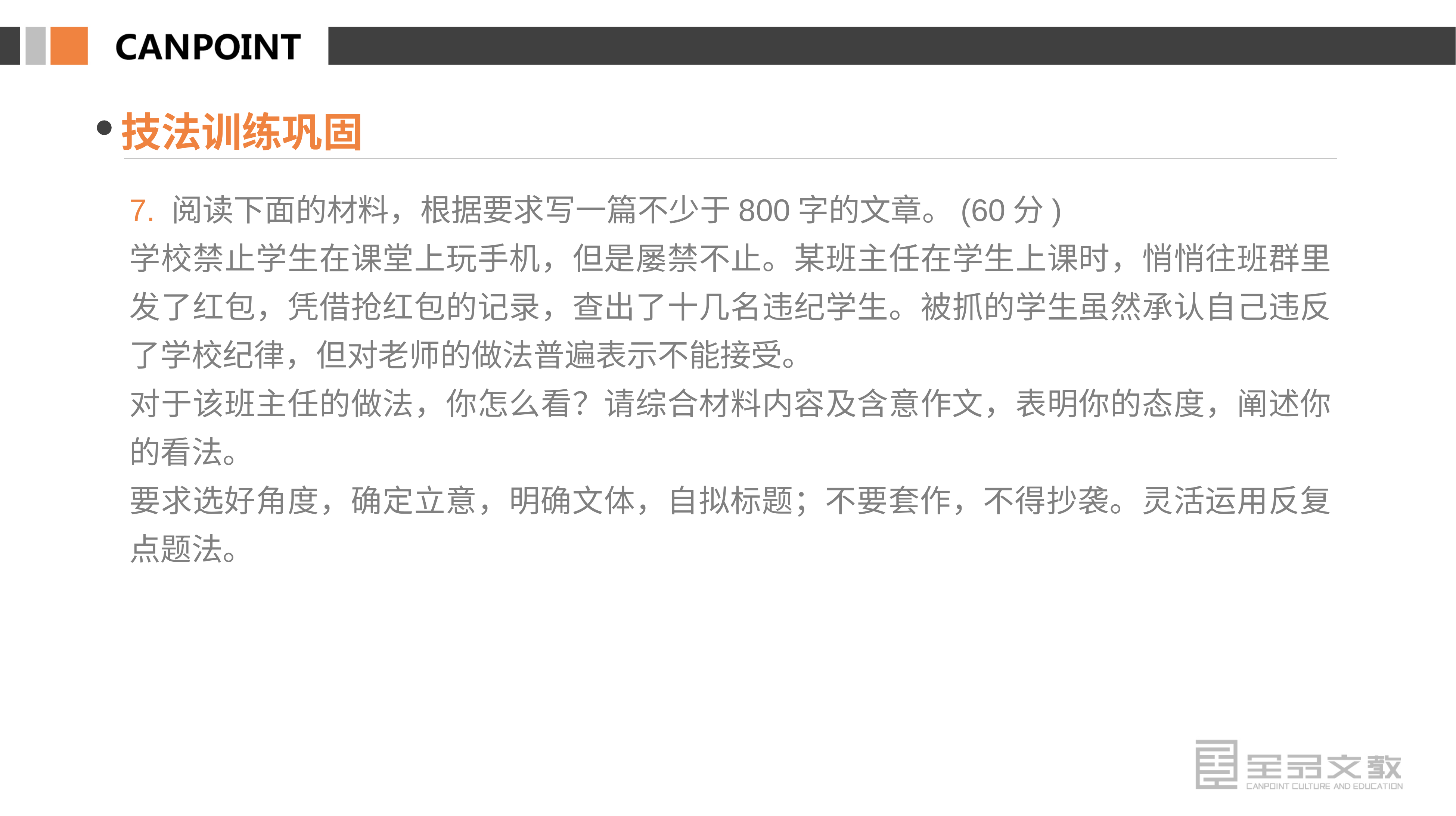

技法训练巩固

7. 阅读下面的材料，根据要求写一篇不少于800字的文章。(60分)
学校禁止学生在课堂上玩手机，但是屡禁不止。某班主任在学生上课时，悄悄往班群里发了红包，凭借抢红包的记录，查出了十几名违纪学生。被抓的学生虽然承认自己违反了学校纪律，但对老师的做法普遍表示不能接受。
对于该班主任的做法，你怎么看？请综合材料内容及含意作文，表明你的态度，阐述你的看法。
要求选好角度，确定立意，明确文体，自拟标题；不要套作，不得抄袭。灵活运用反复点题法。